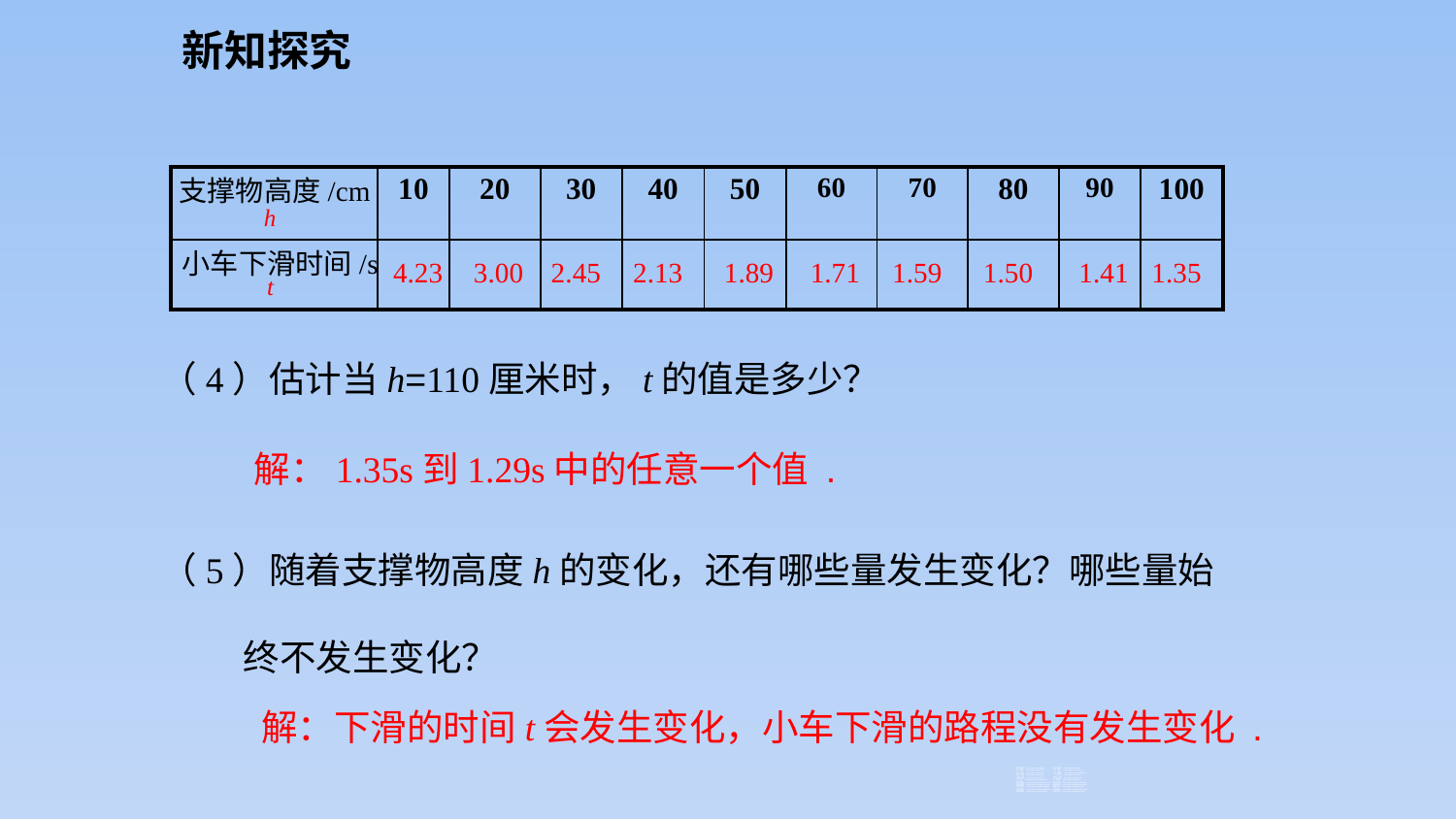

新知探究
|  | 10 | 20 | 30 | 40 | 50 | 60 | 70 | 80 | 90 | 100 |
| --- | --- | --- | --- | --- | --- | --- | --- | --- | --- | --- |
|  |  |  |  |  |  |  |  |  |  |  |
支撑物高度/cm
h
小车下滑时间/s
4.23
3.00
2.45
2.13
1.89
1.71
1.59
1.50
1.41
1.35
t
（4）估计当h=110厘米时，t的值是多少？
解：1.35s到1.29s中的任意一个值 .
（5）随着支撑物高度h的变化，还有哪些量发生变化？哪些量始
         终不发生变化？
 解：下滑的时间t会发生变化，小车下滑的路程没有发生变化 .